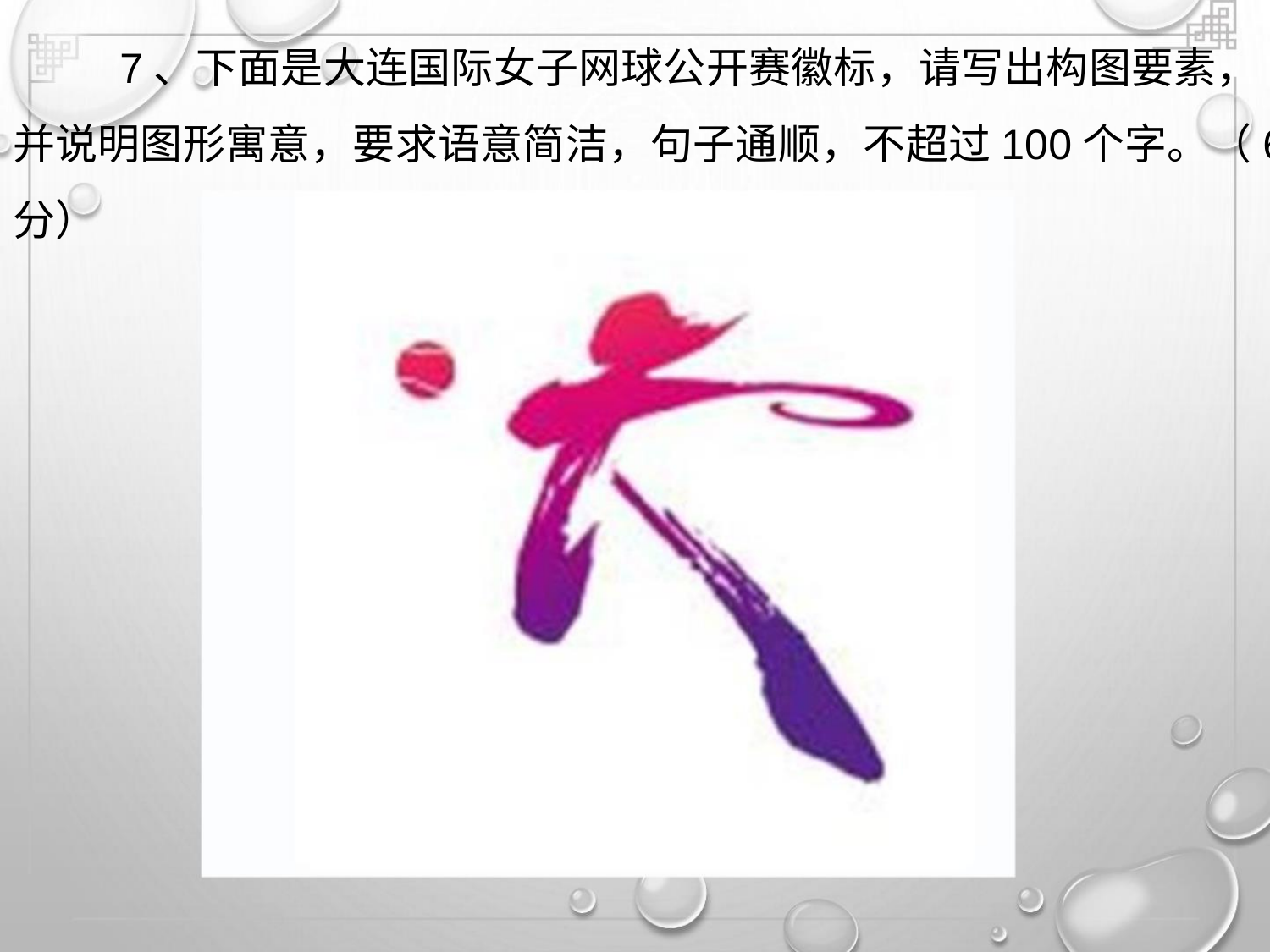

7、下面是大连国际女子网球公开赛徽标，请写出构图要素，
并说明图形寓意，要求语意简洁，句子通顺，不超过100个字。（6
分）